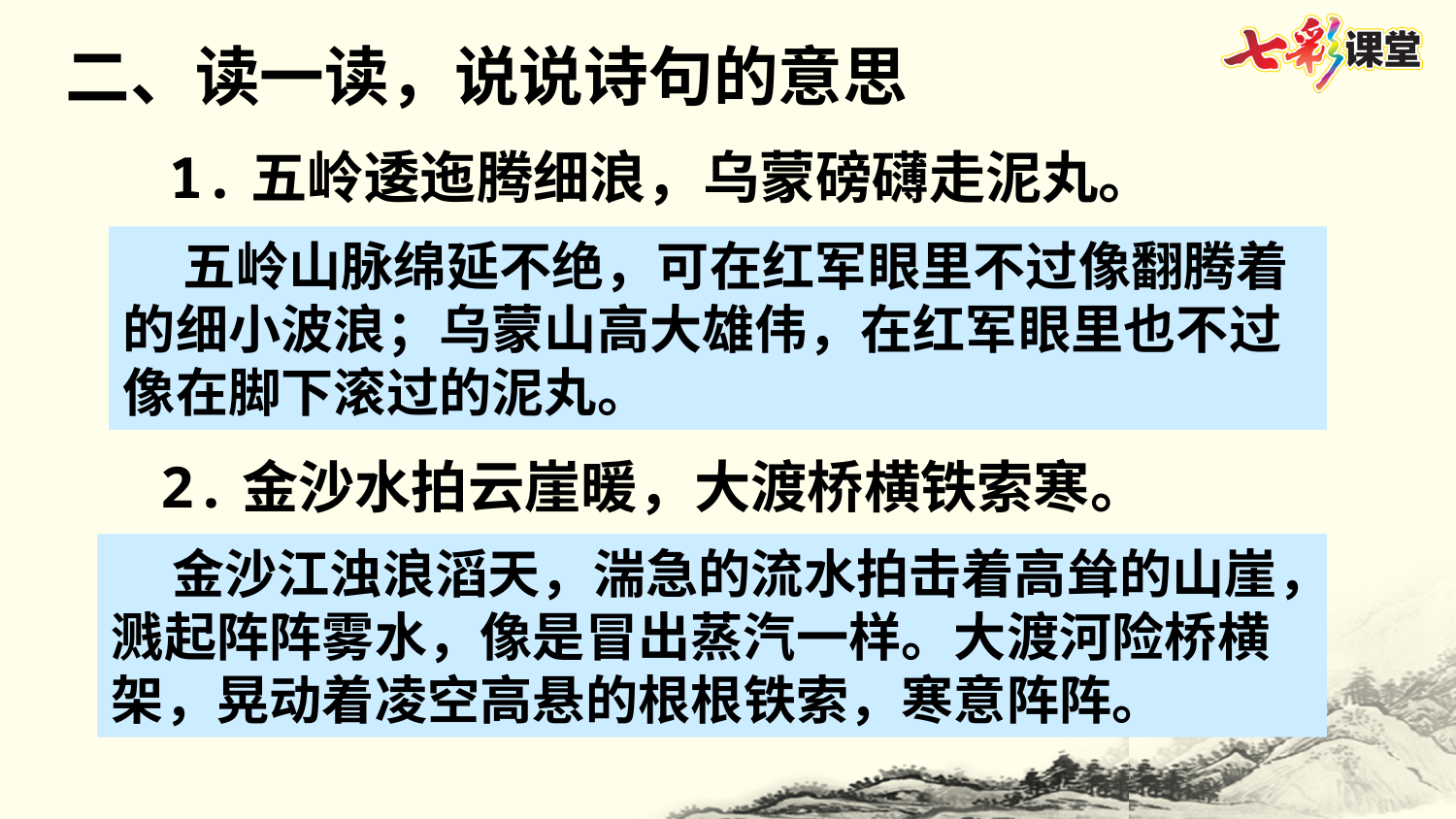

二、读一读，说说诗句的意思
1.五岭逶迤腾细浪，乌蒙磅礴走泥丸。
    五岭山脉绵延不绝，可在红军眼里不过像翻腾着的细小波浪；乌蒙山高大雄伟，在红军眼里也不过像在脚下滚过的泥丸。
2.金沙水拍云崖暖，大渡桥横铁索寒。
    金沙江浊浪滔天，湍急的流水拍击着高耸的山崖，溅起阵阵雾水，像是冒出蒸汽一样。大渡河险桥横架，晃动着凌空高悬的根根铁索，寒意阵阵。